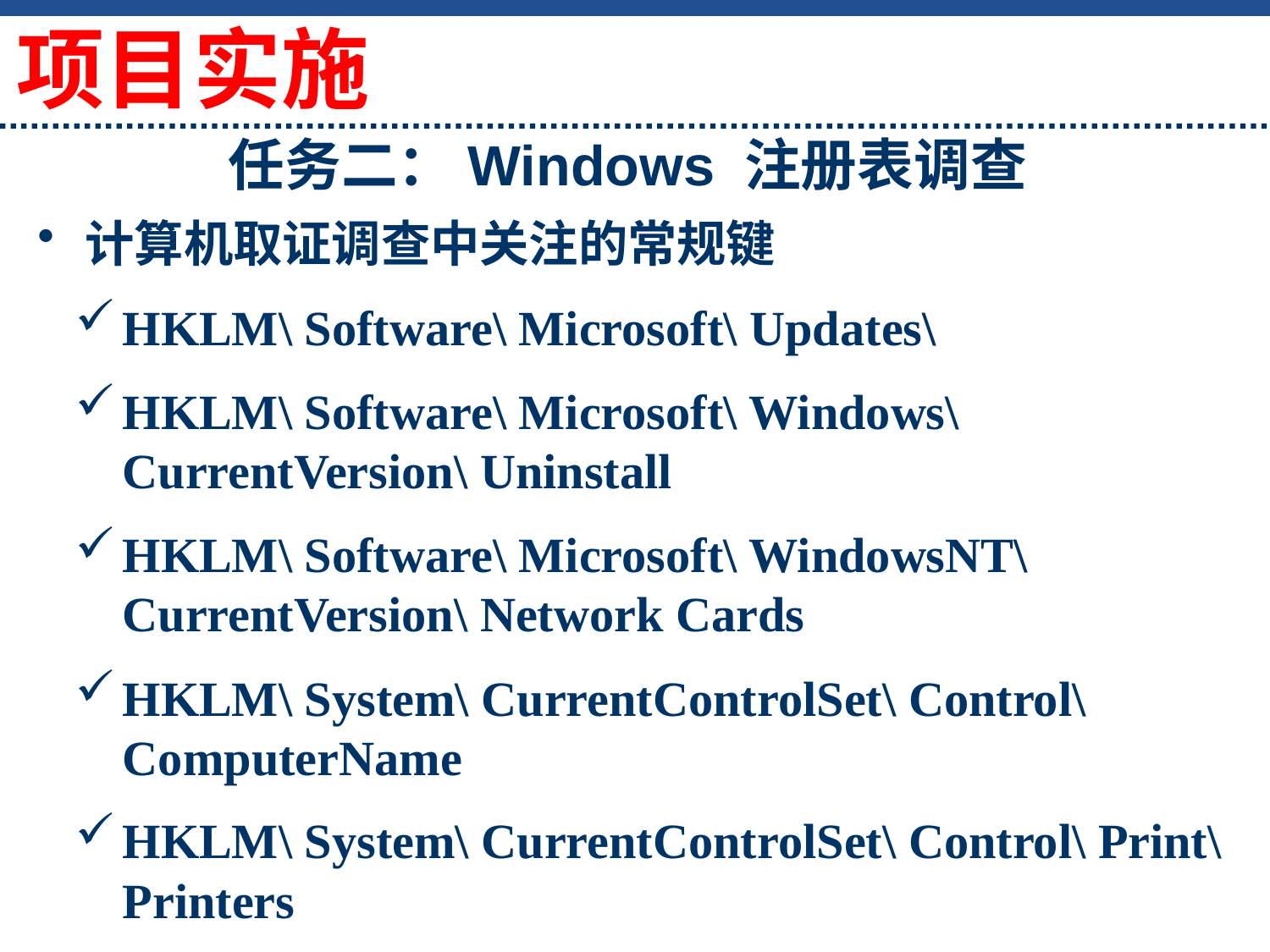

项目实施
# 任务二：Windows 注册表调查
计算机取证调查中关注的常规键
HKLM\ Software\ Microsoft\ Updates\
HKLM\ Software\ Microsoft\ Windows\ CurrentVersion\ Uninstall
HKLM\ Software\ Microsoft\ WindowsNT\ CurrentVersion\ Network Cards
HKLM\ System\ CurrentControlSet\ Control\ ComputerName
HKLM\ System\ CurrentControlSet\ Control\ Print\ Printers